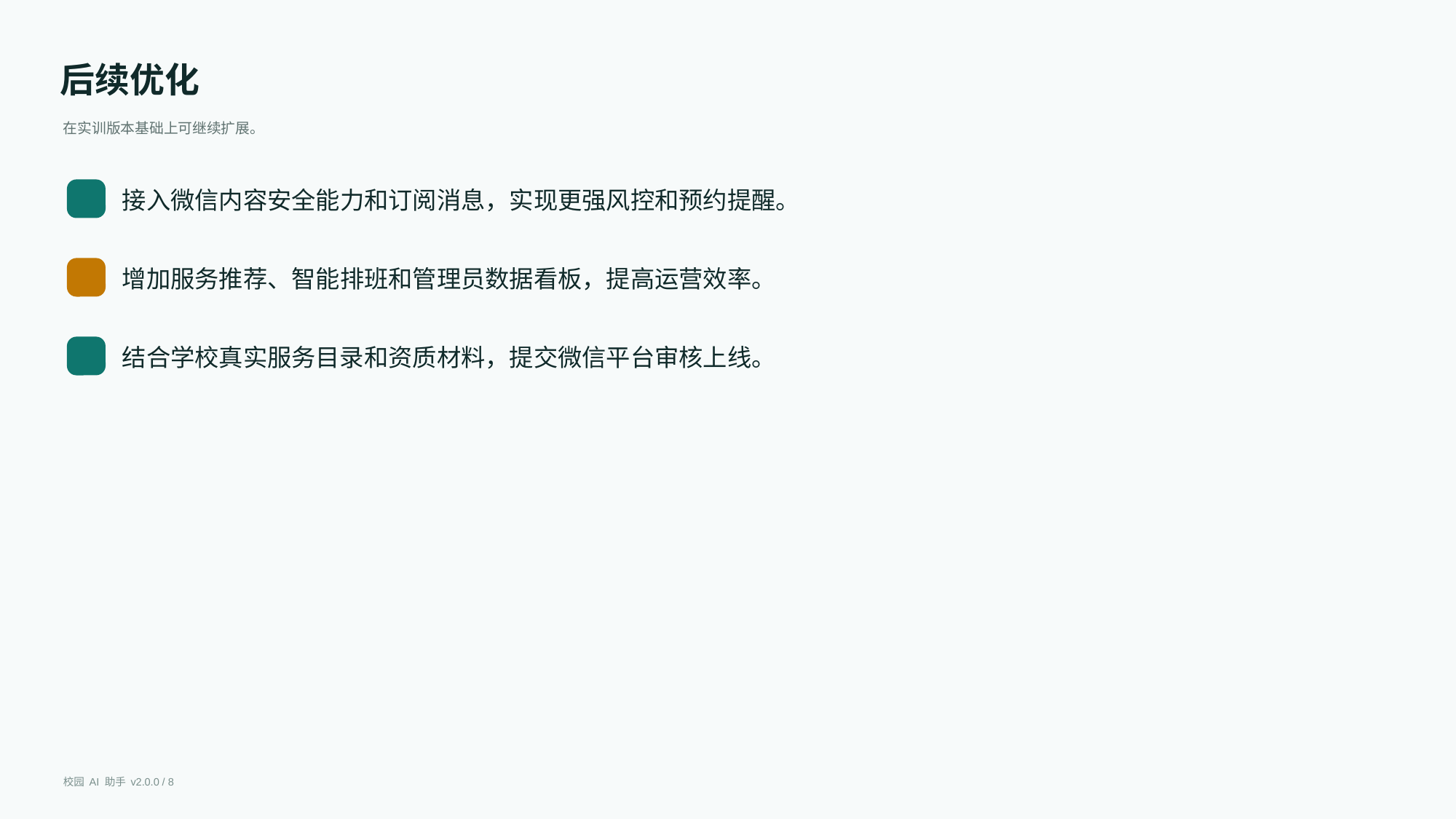

后续优化
在实训版本基础上可继续扩展。
接入微信内容安全能力和订阅消息，实现更强风控和预约提醒。

增加服务推荐、智能排班和管理员数据看板，提高运营效率。

结合学校真实服务目录和资质材料，提交微信平台审核上线。

校园 AI 助手 v2.0.0 / 8